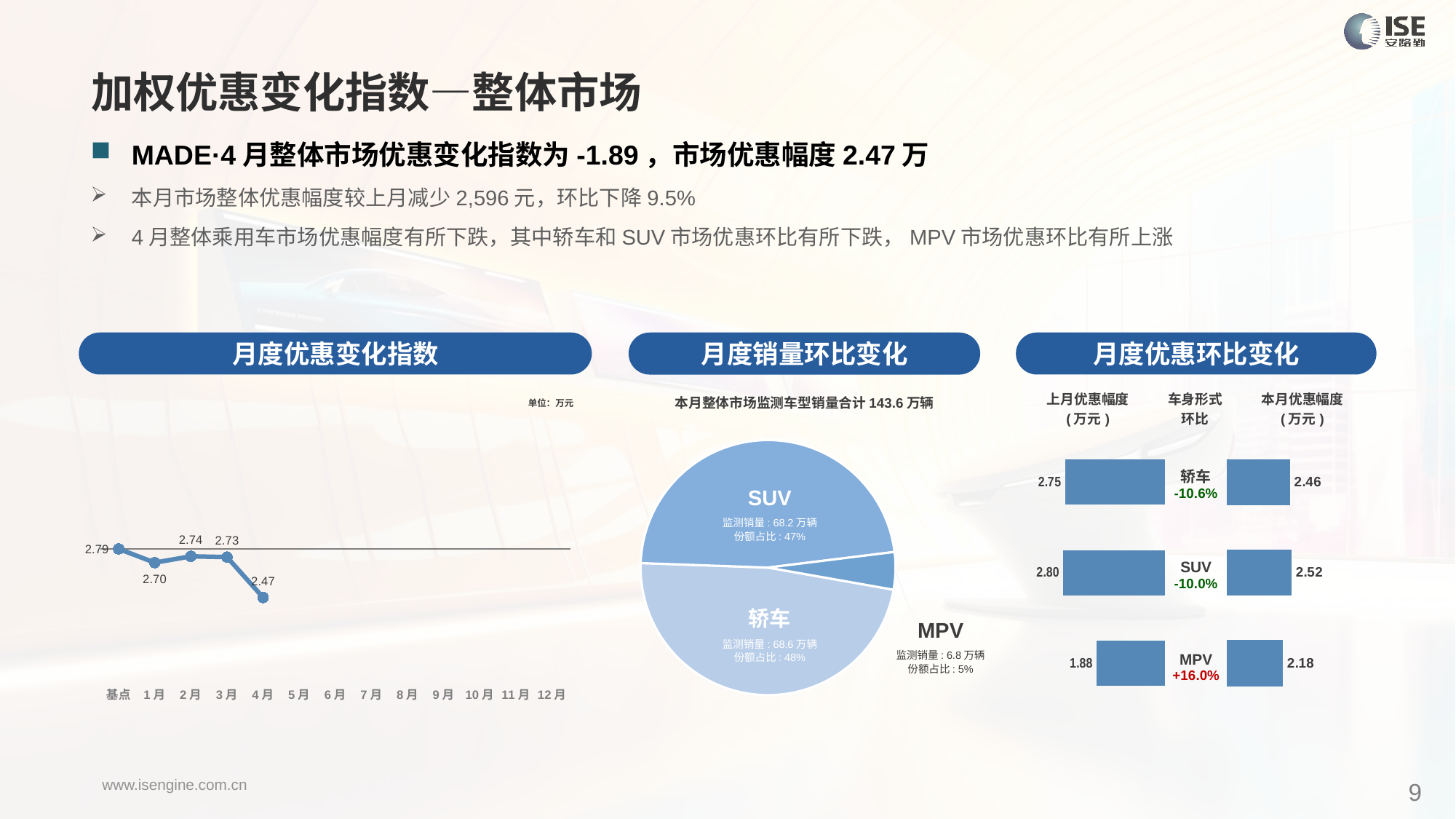

加权优惠变化指数—整体市场
MADE·4月整体市场优惠变化指数为-1.89，市场优惠幅度2.47万
本月市场整体优惠幅度较上月减少2,596元，环比下降9.5%
4月整体乘用车市场优惠幅度有所下跌，其中轿车和SUV市场优惠环比有所下跌，MPV市场优惠环比有所上涨
月度优惠变化指数

月度优惠环比变化

月度销量环比变化

### Chart

| Category | Y2024 |
|---|---|
| 基点 | 0.0 |
| 1月 | -0.5377555543318082 |
| 2月 | -0.2897483590059694 |
| 3月 | -0.32 |
| 4月 | -1.9 |
| 5月 | None |
| 6月 | None |
| 7月 | None |
| 8月 | None |
| 9月 | None |
| 10月 | None |
| 11月 | None |
| 12月 | None |
本月整体市场监测车型销量合计143.6万辆
| 上月优惠幅度 (万元) | 车身形式 环比 | 本月优惠幅度 (万元) |
| --- | --- | --- |
单位：万元

### Chart

| Category | 车身市场 |
|---|---|
| 轿车 | 686215.0 |
| SUV | 681720.0 |
| MPV | 68004.0 |
| 轿车 -10.6% |
| --- |
| SUV -10.0% |
| MPV +16.0% |

### Chart

| Category | 成交均价 |
|---|---|
| 轿车 | 2.7480991523154152 |
| SUV | 2.79965321661947 |
| MPV | 1.8811657939114161 |

### Chart

| Category | 成交均价 |
|---|---|
| 轿车 | 2.4580714117295726 |
| SUV | 2.5187213888399644 |
| MPV | 2.18 |
SUV
监测销量: 68.2万辆
份额占比: 47%
轿车
监测销量: 68.6万辆
份额占比: 48%
MPV
监测销量: 6.8万辆
份额占比: 5%
9